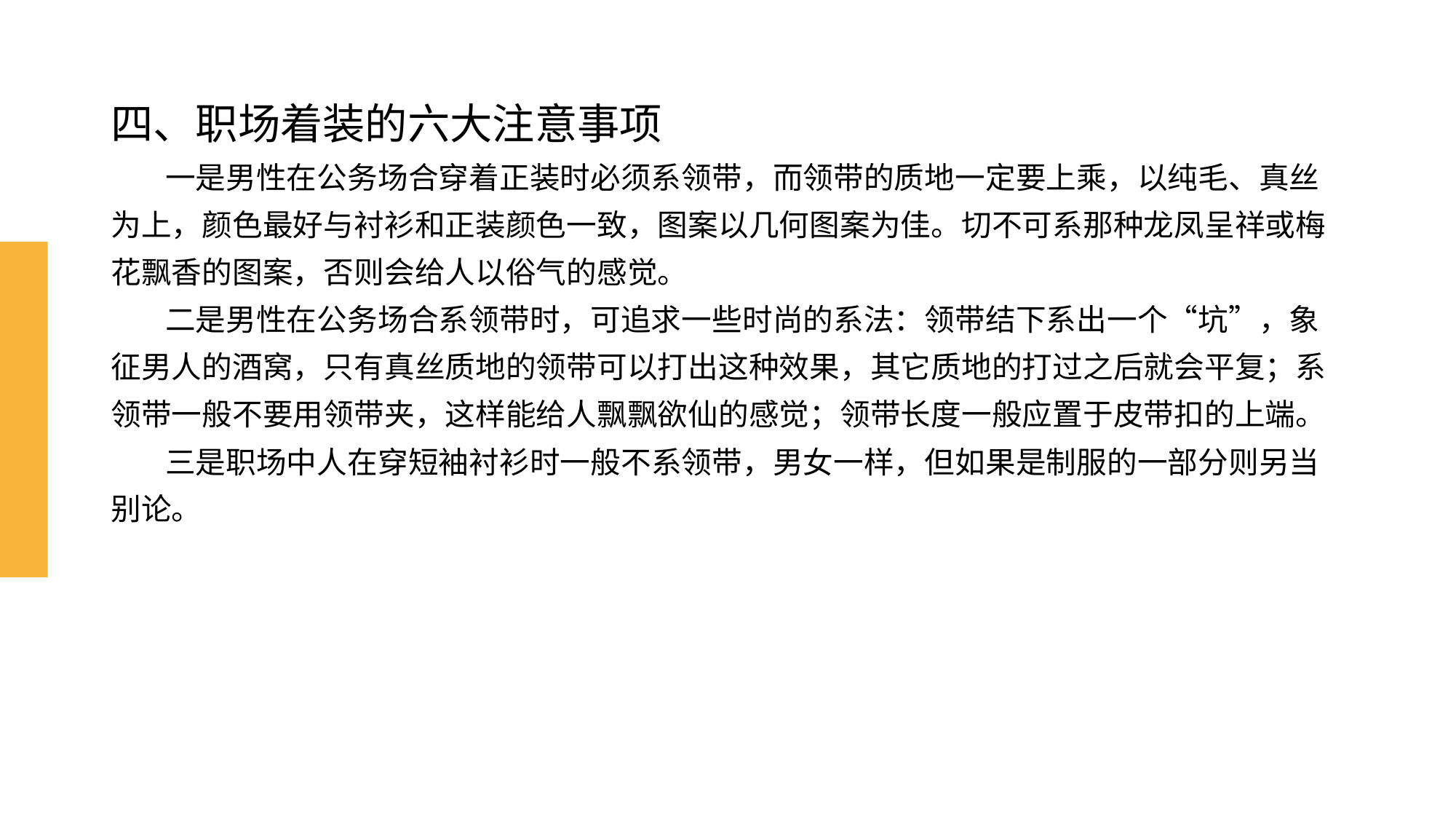

# 四、职场着装的六大注意事项
       一是男性在公务场合穿着正装时必须系领带，而领带的质地一定要上乘，以纯毛、真丝为上，颜色最好与衬衫和正装颜色一致，图案以几何图案为佳。切不可系那种龙凤呈祥或梅花飘香的图案，否则会给人以俗气的感觉。
       二是男性在公务场合系领带时，可追求一些时尚的系法：领带结下系出一个“坑”，象征男人的酒窝，只有真丝质地的领带可以打出这种效果，其它质地的打过之后就会平复；系领带一般不要用领带夹，这样能给人飘飘欲仙的感觉；领带长度一般应置于皮带扣的上端。
       三是职场中人在穿短袖衬衫时一般不系领带，男女一样，但如果是制服的一部分则另当别论。